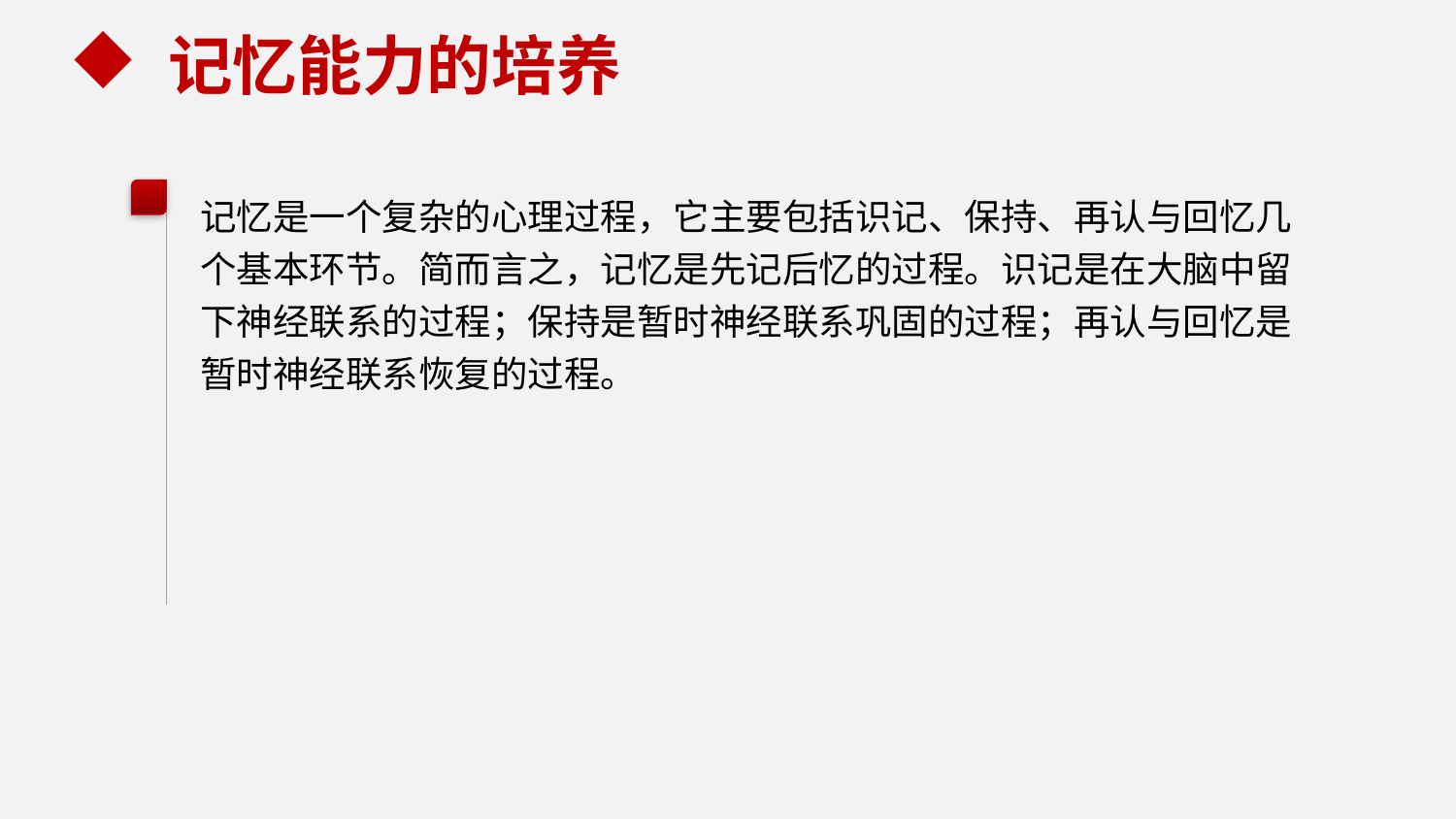

记忆能力的培养

记忆是一个复杂的心理过程，它主要包括识记、保持、再认与回忆几个基本环节。简而言之，记忆是先记后忆的过程。识记是在大脑中留下神经联系的过程；保持是暂时神经联系巩固的过程；再认与回忆是暂时神经联系恢复的过程。